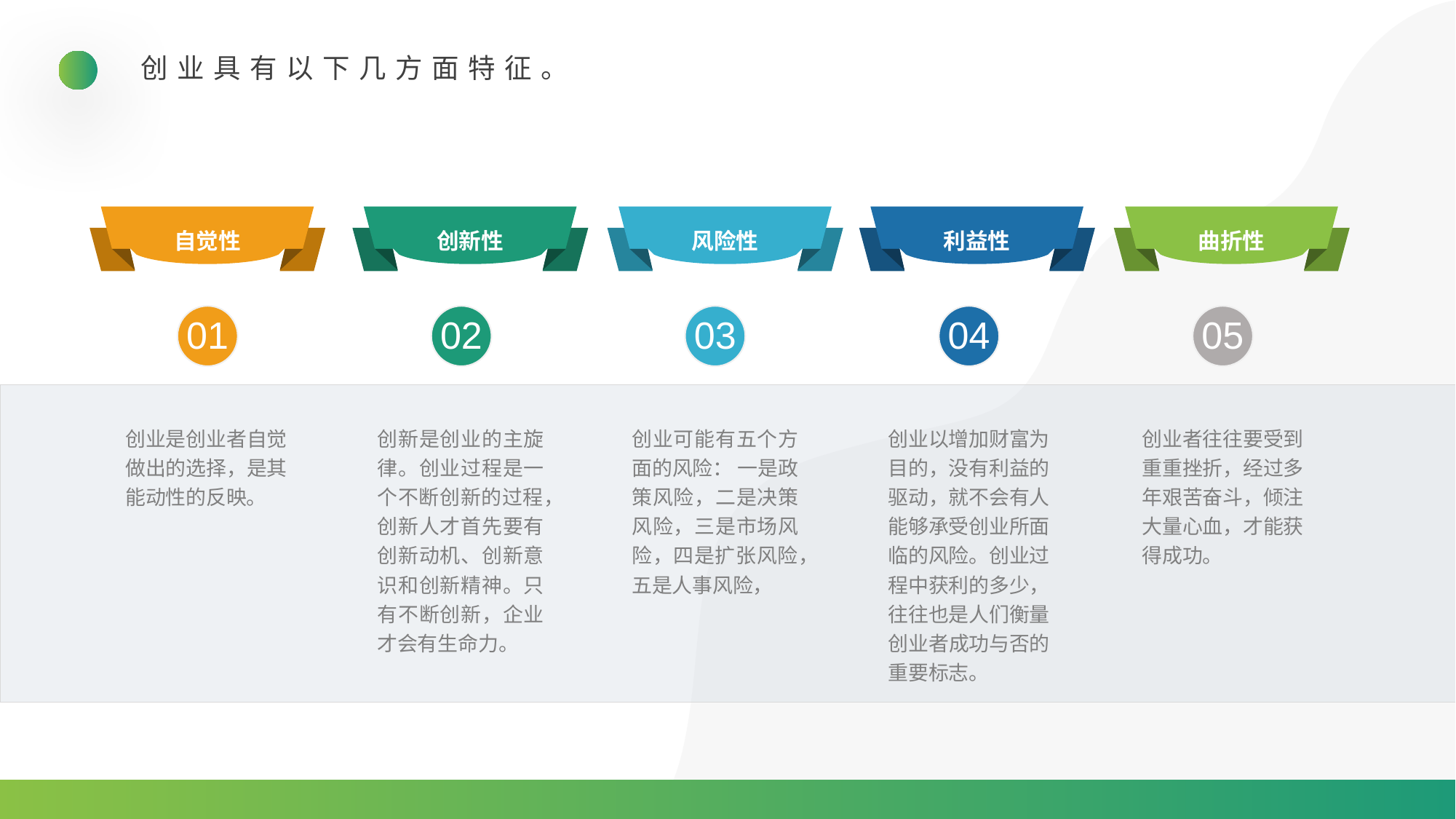

创业具有以下几方面特征。

自觉性

利益性

曲折性

创新性

风险性

05
04
01
02
03

创业是创业者自觉做出的选择，是其能动性的反映。
创新是创业的主旋律。创业过程是一个不断创新的过程，创新人才首先要有创新动机、创新意识和创新精神。只有不断创新，企业才会有生命力。
创业可能有五个方面的风险： 一是政策风险，二是决策风险，三是市场风险，四是扩张风险，五是人事风险，
创业以增加财富为目的，没有利益的驱动，就不会有人能够承受创业所面临的风险。创业过程中获利的多少，往往也是人们衡量创业者成功与否的重要标志。
创业者往往要受到重重挫折，经过多年艰苦奋斗，倾注大量心血，才能获得成功。